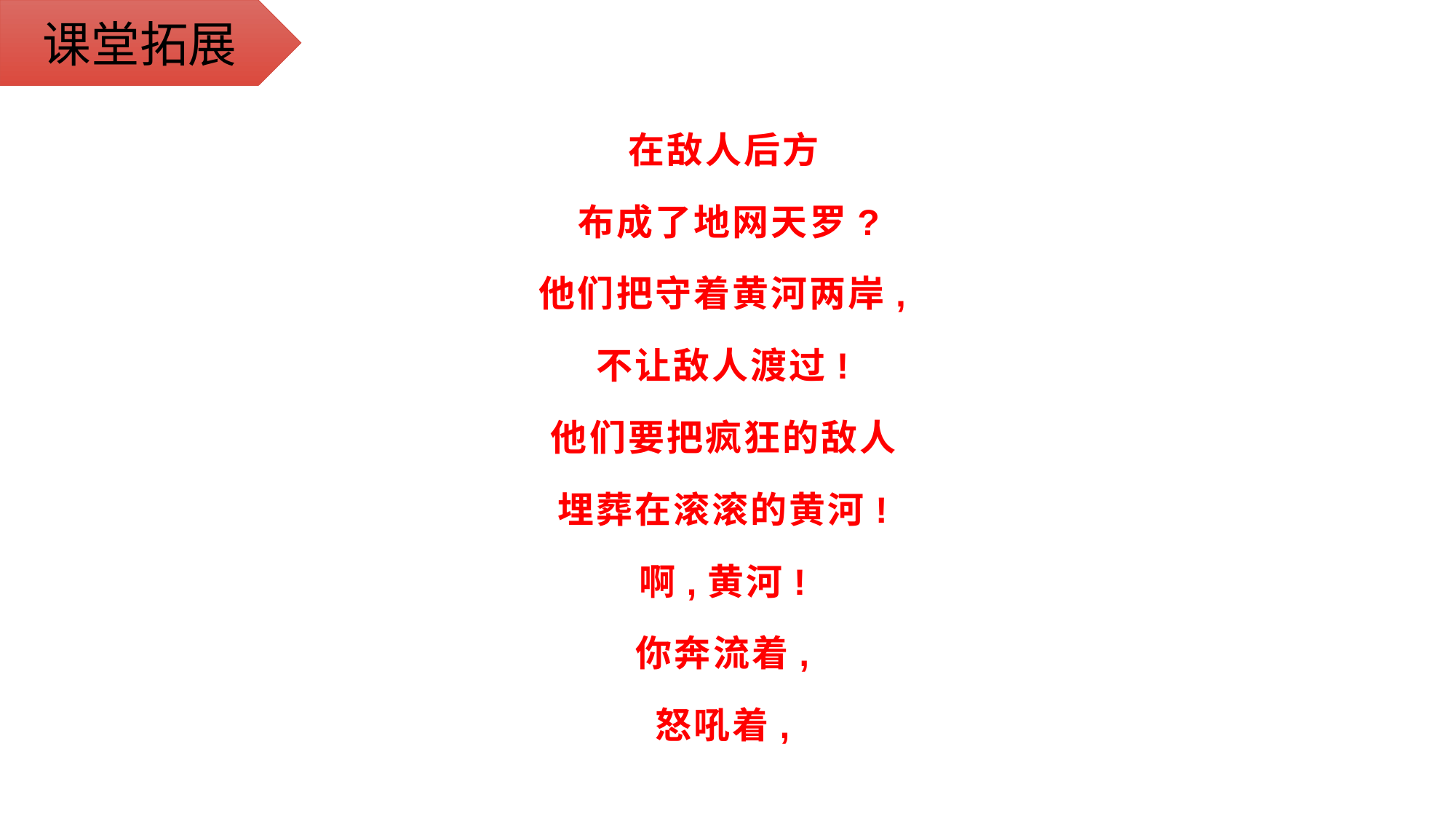

课堂拓展
在敌人后方
布成了地网天罗?
他们把守着黄河两岸,
不让敌人渡过!
他们要把疯狂的敌人
埋葬在滚滚的黄河!
啊,黄河!
你奔流着,
怒吼着,